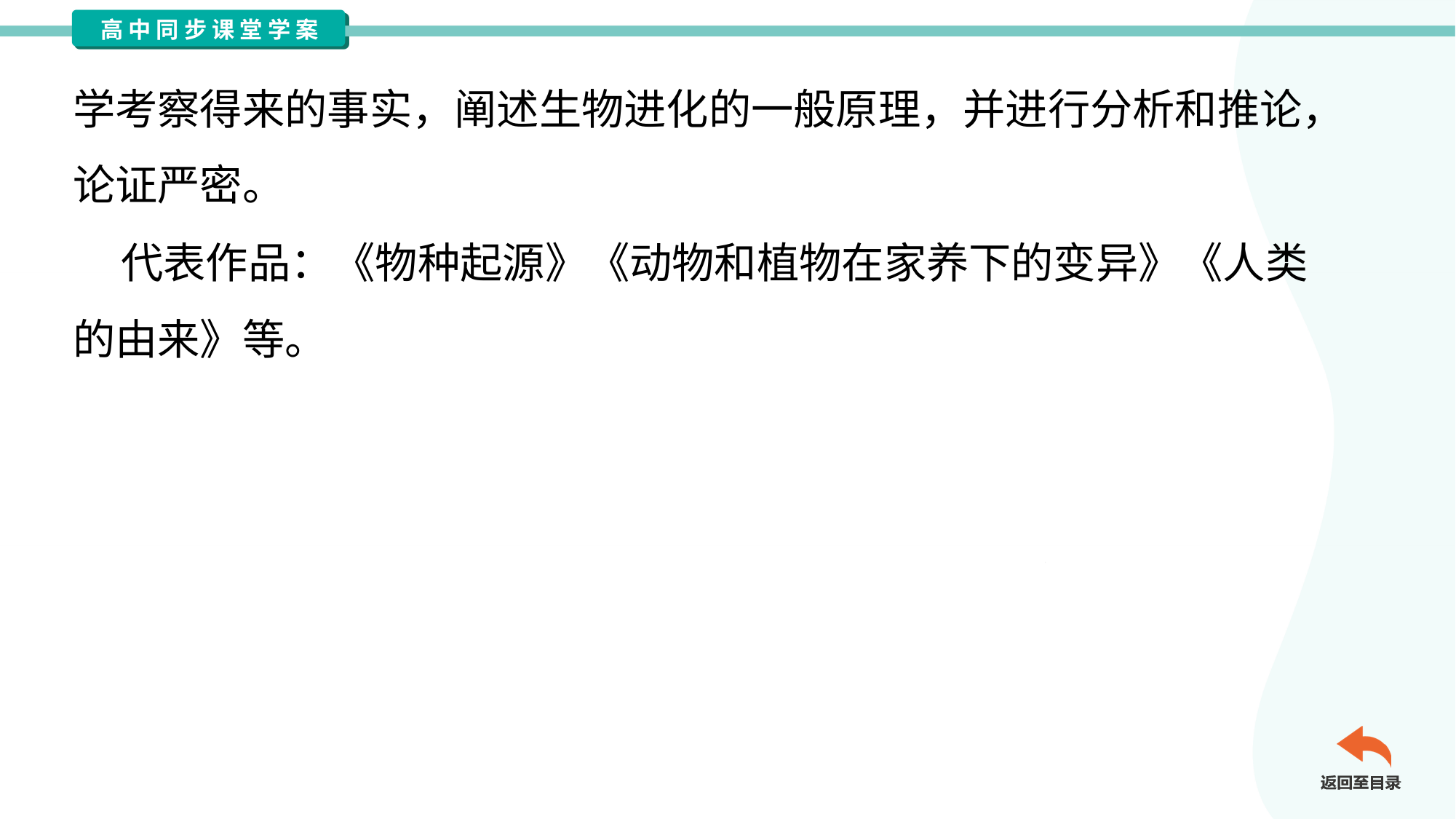

学考察得来的事实，阐述生物进化的一般原理，并进行分析和推论，
论证严密。
    代表作品：《物种起源》《动物和植物在家养下的变异》《人类
的由来》等。